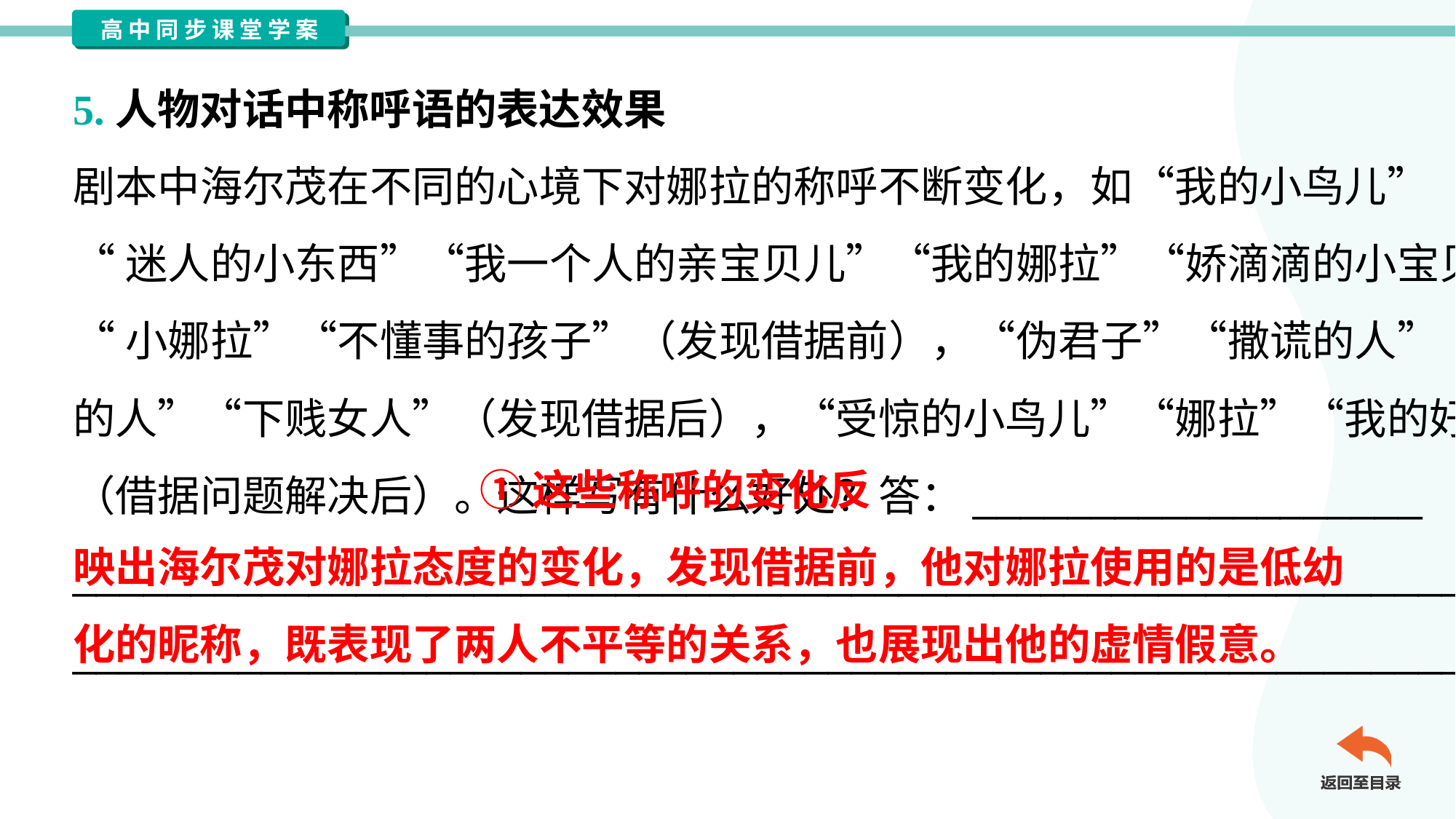

5.人物对话中称呼语的表达效果
剧本中海尔茂在不同的心境下对娜拉的称呼不断变化，如“我的小鸟儿”
“迷人的小东西”“我一个人的亲宝贝儿”“我的娜拉”“娇滴滴的小宝贝儿”
“小娜拉”“不懂事的孩子”（发现借据前），“伪君子”“撒谎的人”“犯罪
的人”“下贱女人”（发现借据后），“受惊的小鸟儿”“娜拉”“我的好娜拉”
（借据问题解决后）。这样写有什么好处？答：___________________
_____________________________________________________________
_____________________________________________________________
                                           ①这些称呼的变化反
映出海尔茂对娜拉态度的变化，发现借据前，他对娜拉使用的是低幼
化的昵称，既表现了两人不平等的关系，也展现出他的虚情假意。